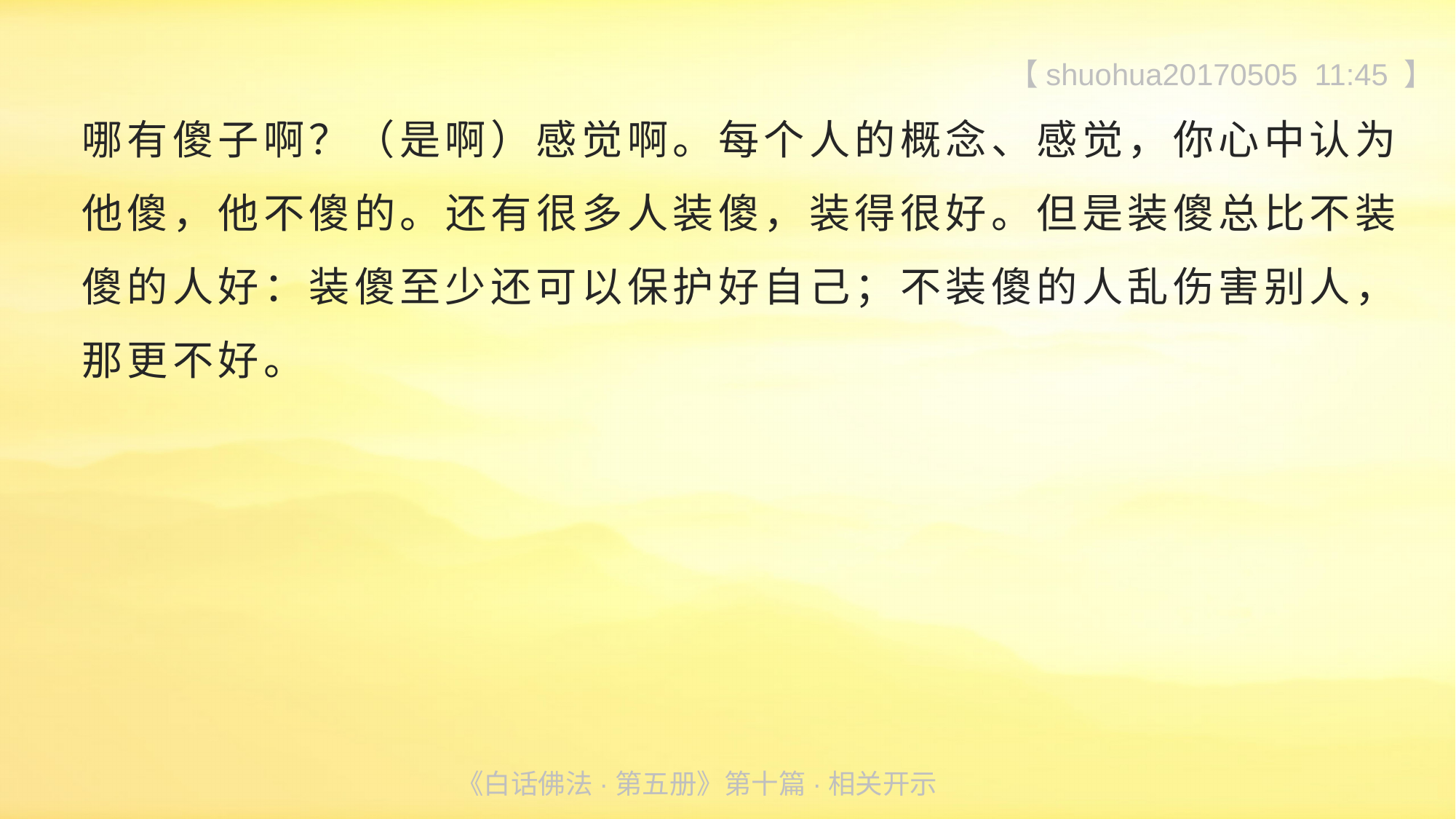

【shuohua20170505  11:45 】
哪有傻子啊？（是啊）感觉啊。每个人的概念、感觉，你心中认为他傻，他不傻的。还有很多人装傻，装得很好。但是装傻总比不装傻的人好：装傻至少还可以保护好自己；不装傻的人乱伤害别人，
那更不好。

《白话佛法·第五册》第十篇·相关开示